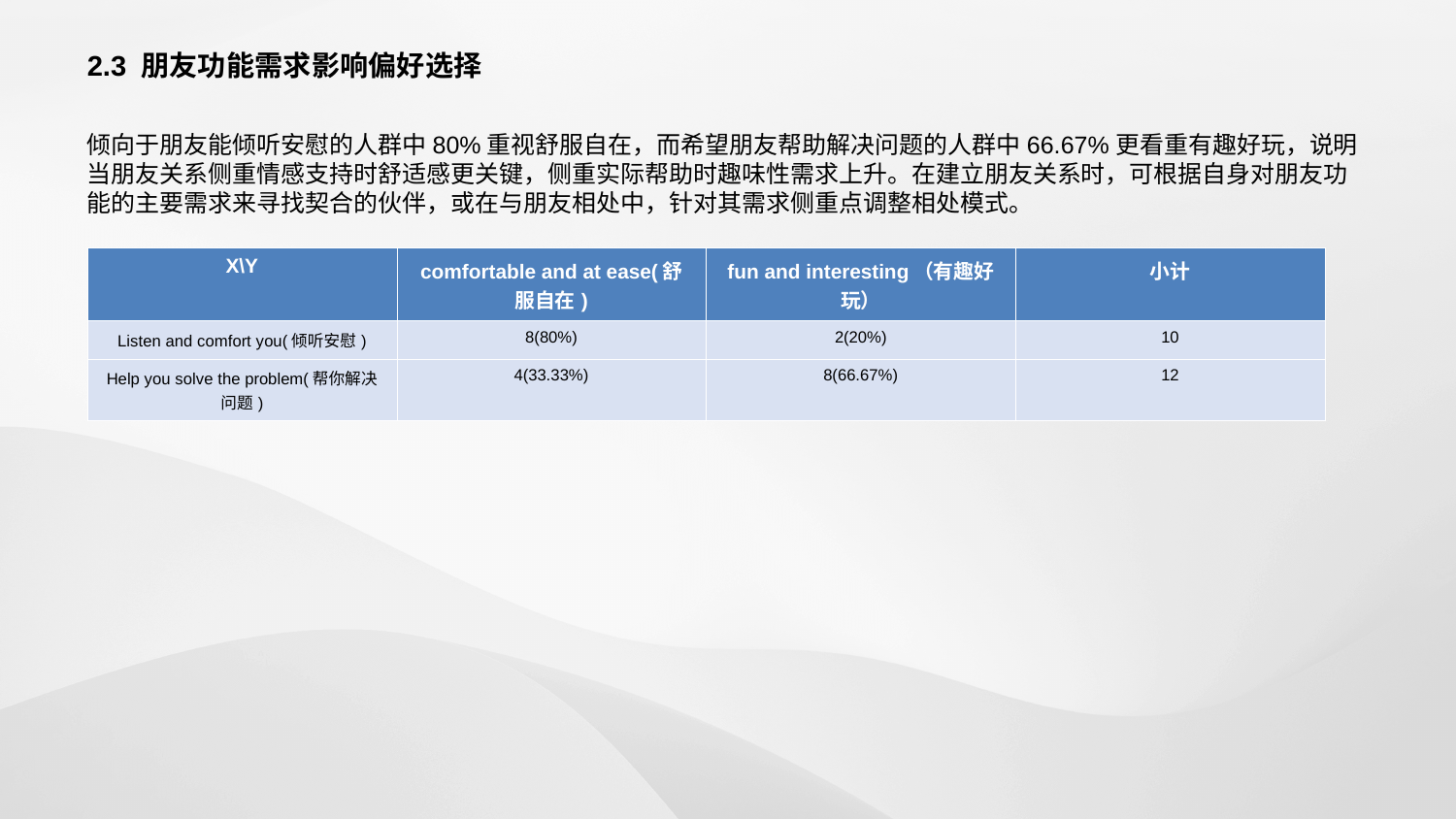

2.3 朋友功能需求影响偏好选择
倾向于朋友能倾听安慰的人群中80%重视舒服自在，而希望朋友帮助解决问题的人群中66.67%更看重有趣好玩，说明当朋友关系侧重情感支持时舒适感更关键，侧重实际帮助时趣味性需求上升。在建立朋友关系时，可根据自身对朋友功能的主要需求来寻找契合的伙伴，或在与朋友相处中，针对其需求侧重点调整相处模式。
| X\Y | comfortable and at ease(舒服自在) | fun and interesting（有趣好玩） | 小计 |
| --- | --- | --- | --- |
| Listen and comfort you(倾听安慰) | 8(80%) | 2(20%) | 10 |
| Help you solve the problem(帮你解决问题) | 4(33.33%) | 8(66.67%) | 12 |